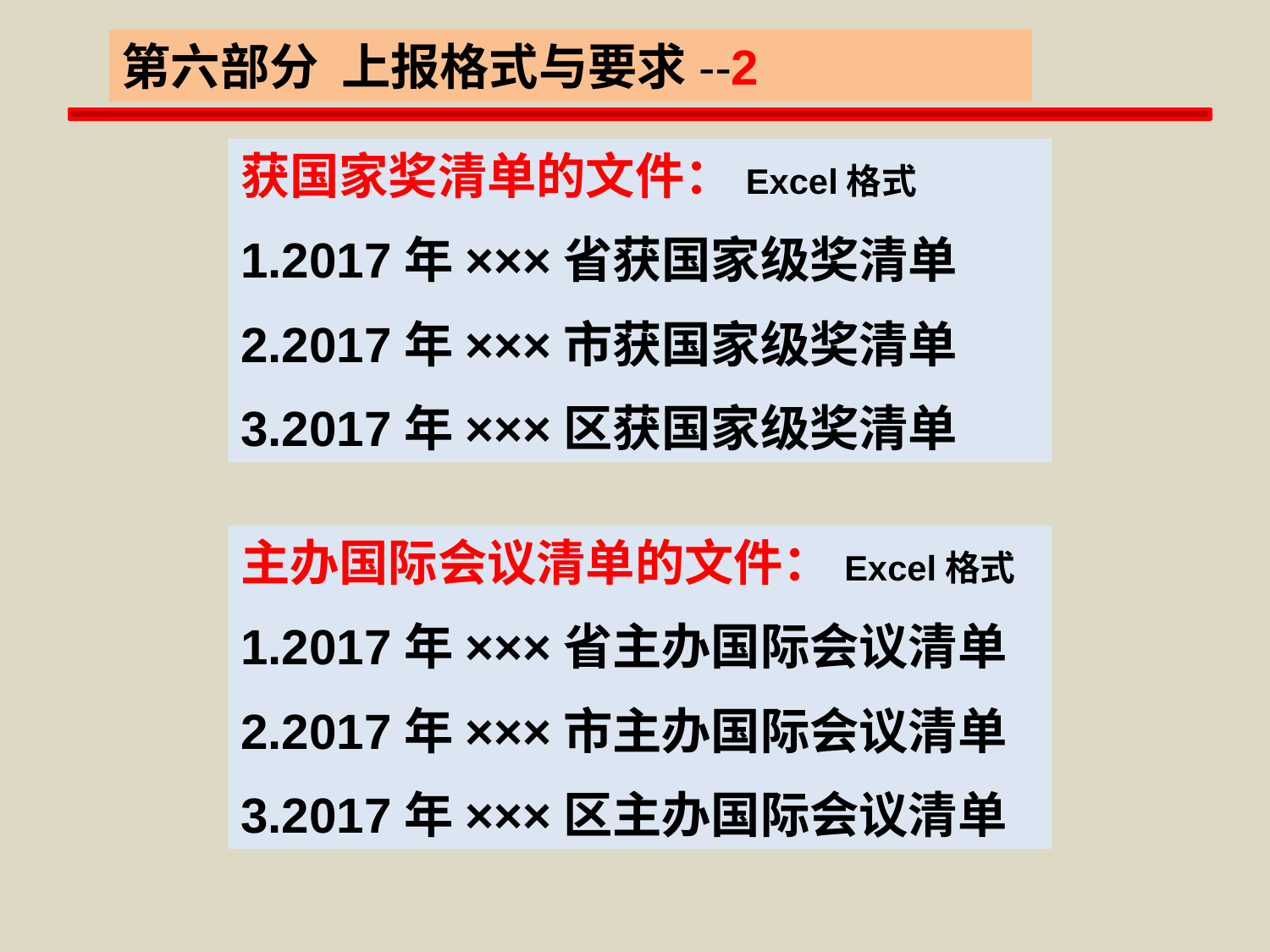

第六部分  上报格式与要求--2

获国家奖清单的文件：Excel格式
1.2017年×××省获国家级奖清单
2.2017年×××市获国家级奖清单
3.2017年×××区获国家级奖清单
主办国际会议清单的文件：Excel格式
1.2017年×××省主办国际会议清单
2.2017年×××市主办国际会议清单
3.2017年×××区主办国际会议清单